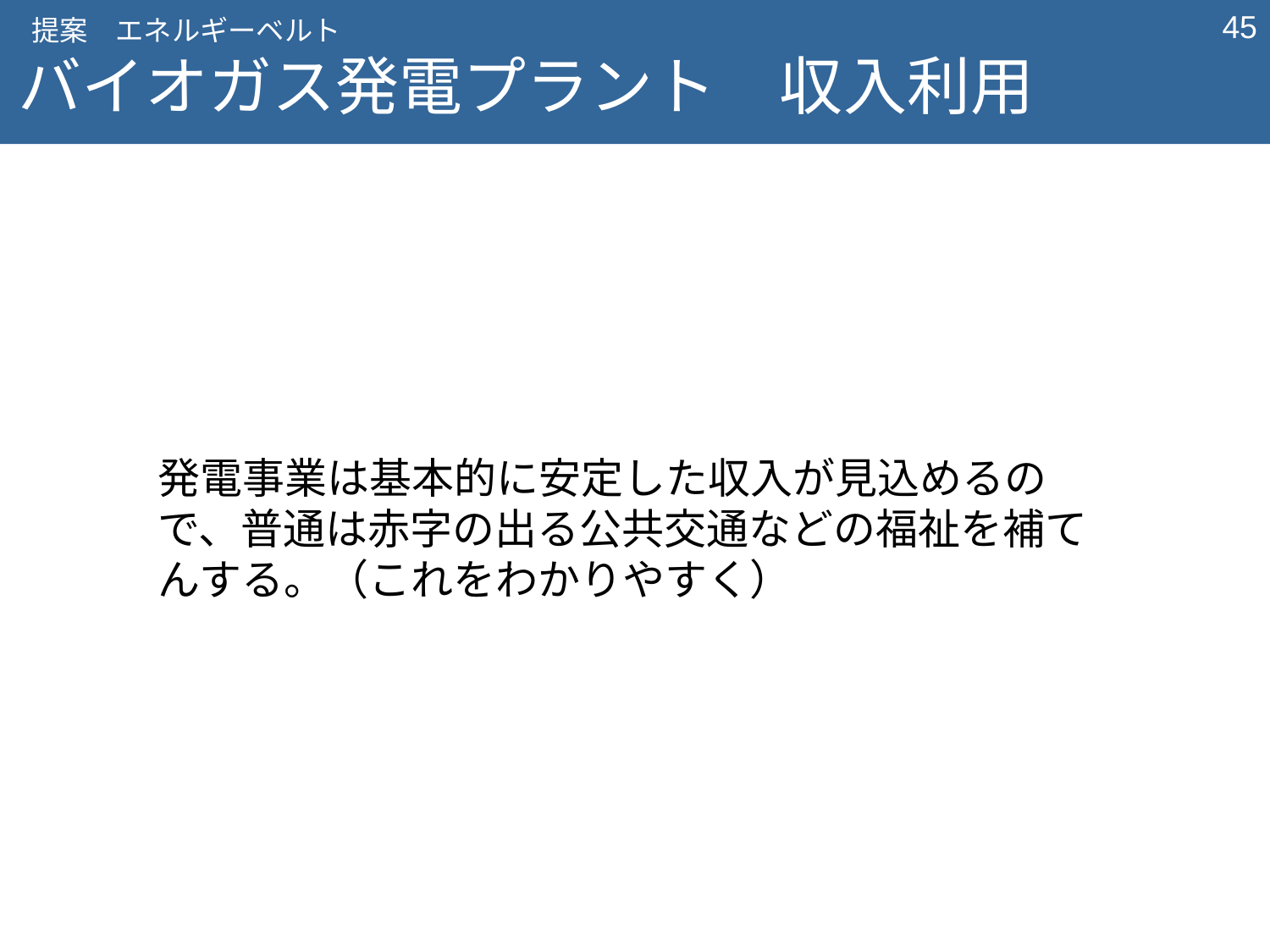

45
提案　エネルギーベルト
バイオガス発電プラント　収入利用
発電事業は基本的に安定した収入が見込めるので、普通は赤字の出る公共交通などの福祉を補てんする。（これをわかりやすく）